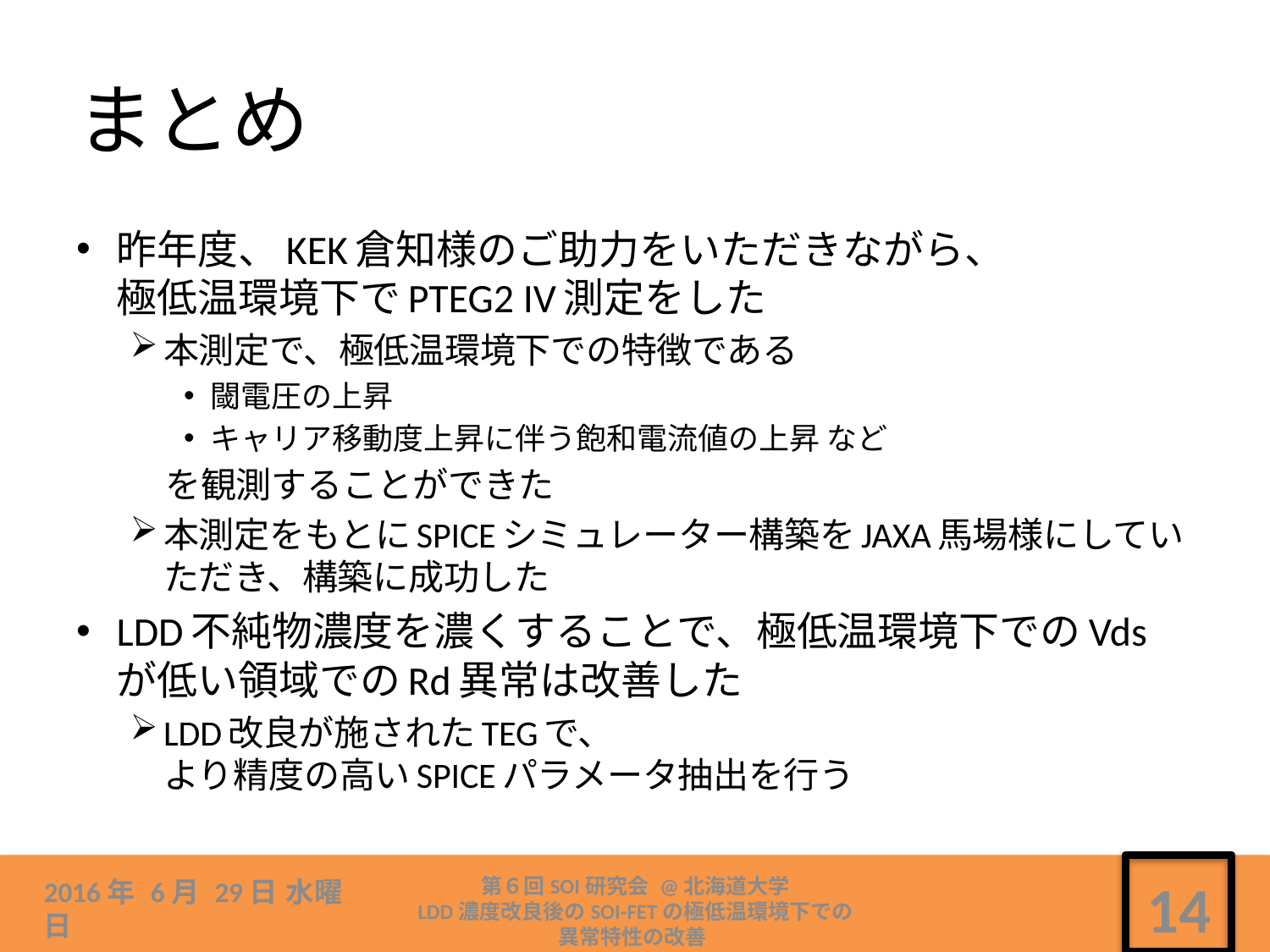

# まとめ
昨年度、KEK倉知様のご助力をいただきながら、
極低温環境下でPTEG2 IV測定をした
本測定で、極低温環境下での特徴である
閾電圧の上昇
キャリア移動度上昇に伴う飽和電流値の上昇 など
　を観測することができた
本測定をもとにSPICEシミュレーター構築をJAXA馬場様にしていただき、構築に成功した
LDD不純物濃度を濃くすることで、極低温環境下でのVdsが低い領域でのRd異常は改善した
LDD改良が施されたTEGで、
より精度の高いSPICEパラメータ抽出を行う
第６回SOI研究会 @北海道大学
LDD濃度改良後のSOI-FETの極低温環境下での
異常特性の改善
2016年 6月 29日 水曜日
14